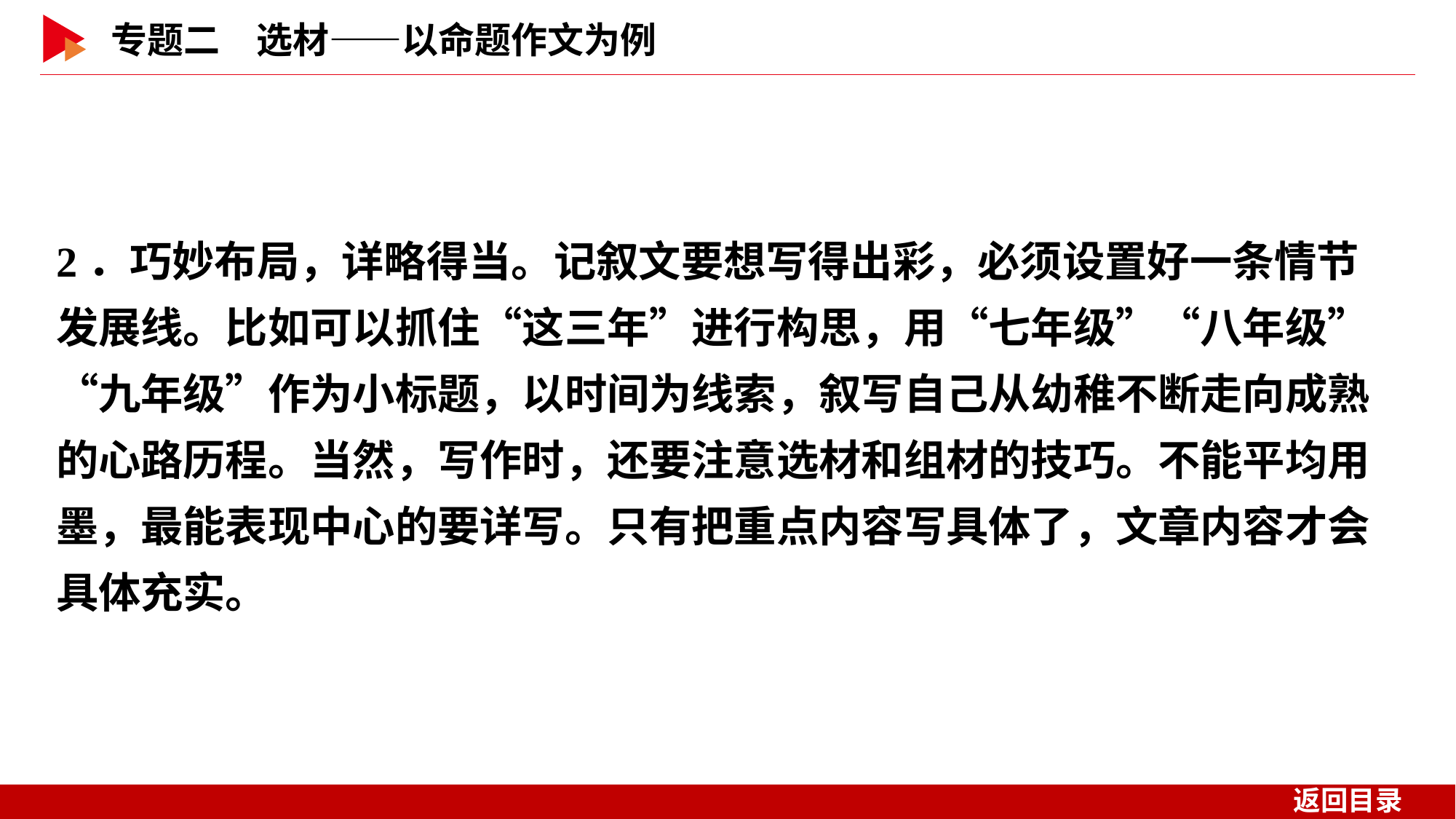

2．巧妙布局，详略得当。记叙文要想写得出彩，必须设置好一条情节发展线。比如可以抓住“这三年”进行构思，用“七年级”“八年级”“九年级”作为小标题，以时间为线索，叙写自己从幼稚不断走向成熟的心路历程。当然，写作时，还要注意选材和组材的技巧。不能平均用墨，最能表现中心的要详写。只有把重点内容写具体了，文章内容才会具体充实。